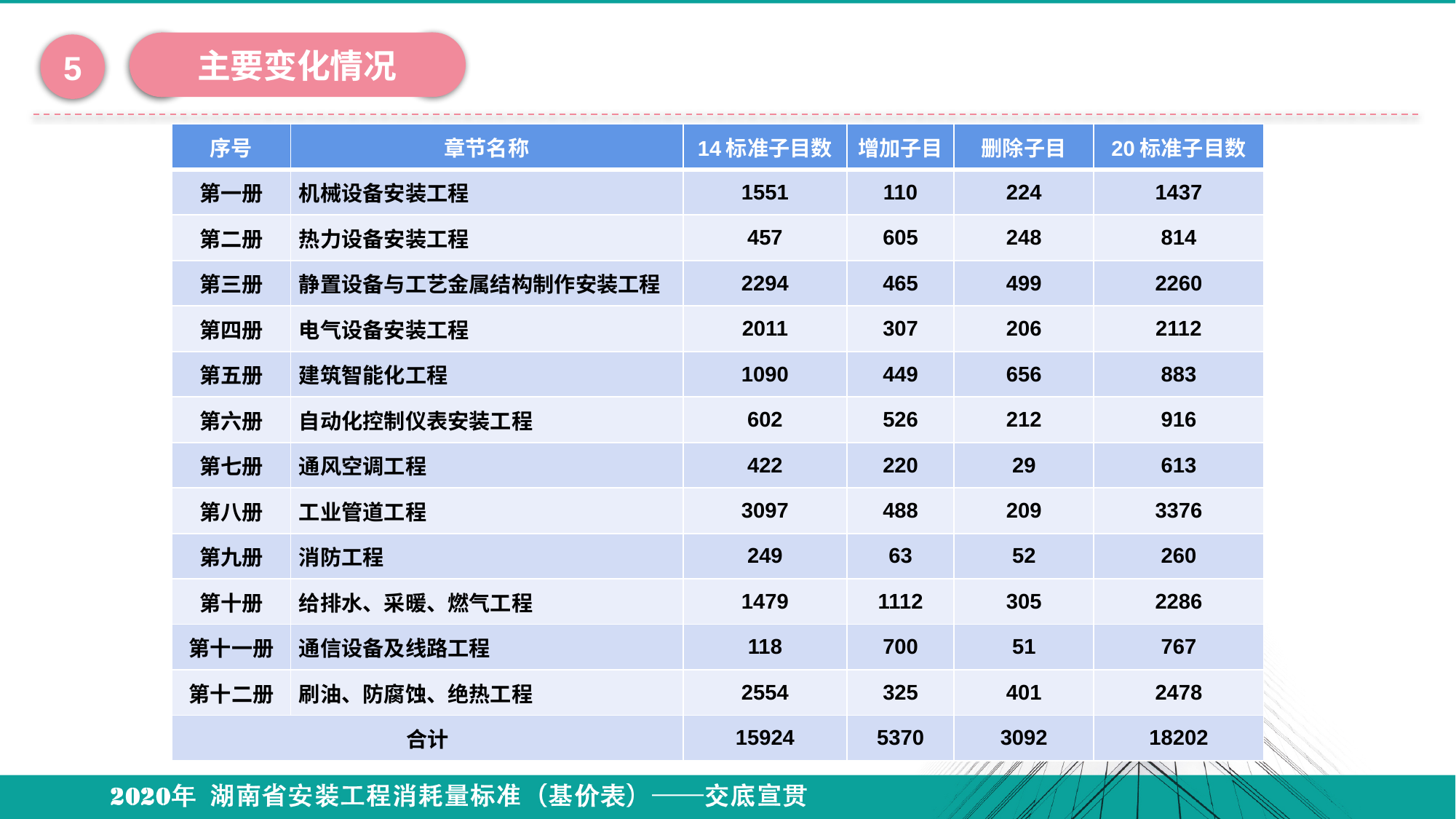

主要变化情况

5
| 序号 | 章节名称 | 14标准子目数 | 增加子目 | 删除子目 | 20标准子目数 |
| --- | --- | --- | --- | --- | --- |
| 第一册 | 机械设备安装工程 | 1551 | 110 | 224 | 1437 |
| 第二册 | 热力设备安装工程 | 457 | 605 | 248 | 814 |
| 第三册 | 静置设备与工艺金属结构制作安装工程 | 2294 | 465 | 499 | 2260 |
| 第四册 | 电气设备安装工程 | 2011 | 307 | 206 | 2112 |
| 第五册 | 建筑智能化工程 | 1090 | 449 | 656 | 883 |
| 第六册 | 自动化控制仪表安装工程 | 602 | 526 | 212 | 916 |
| 第七册 | 通风空调工程 | 422 | 220 | 29 | 613 |
| 第八册 | 工业管道工程 | 3097 | 488 | 209 | 3376 |
| 第九册 | 消防工程 | 249 | 63 | 52 | 260 |
| 第十册 | 给排水、采暖、燃气工程 | 1479 | 1112 | 305 | 2286 |
| 第十一册 | 通信设备及线路工程 | 118 | 700 | 51 | 767 |
| 第十二册 | 刷油、防腐蚀、绝热工程 | 2554 | 325 | 401 | 2478 |
| 合计 |  | 15924 | 5370 | 3092 | 18202 |